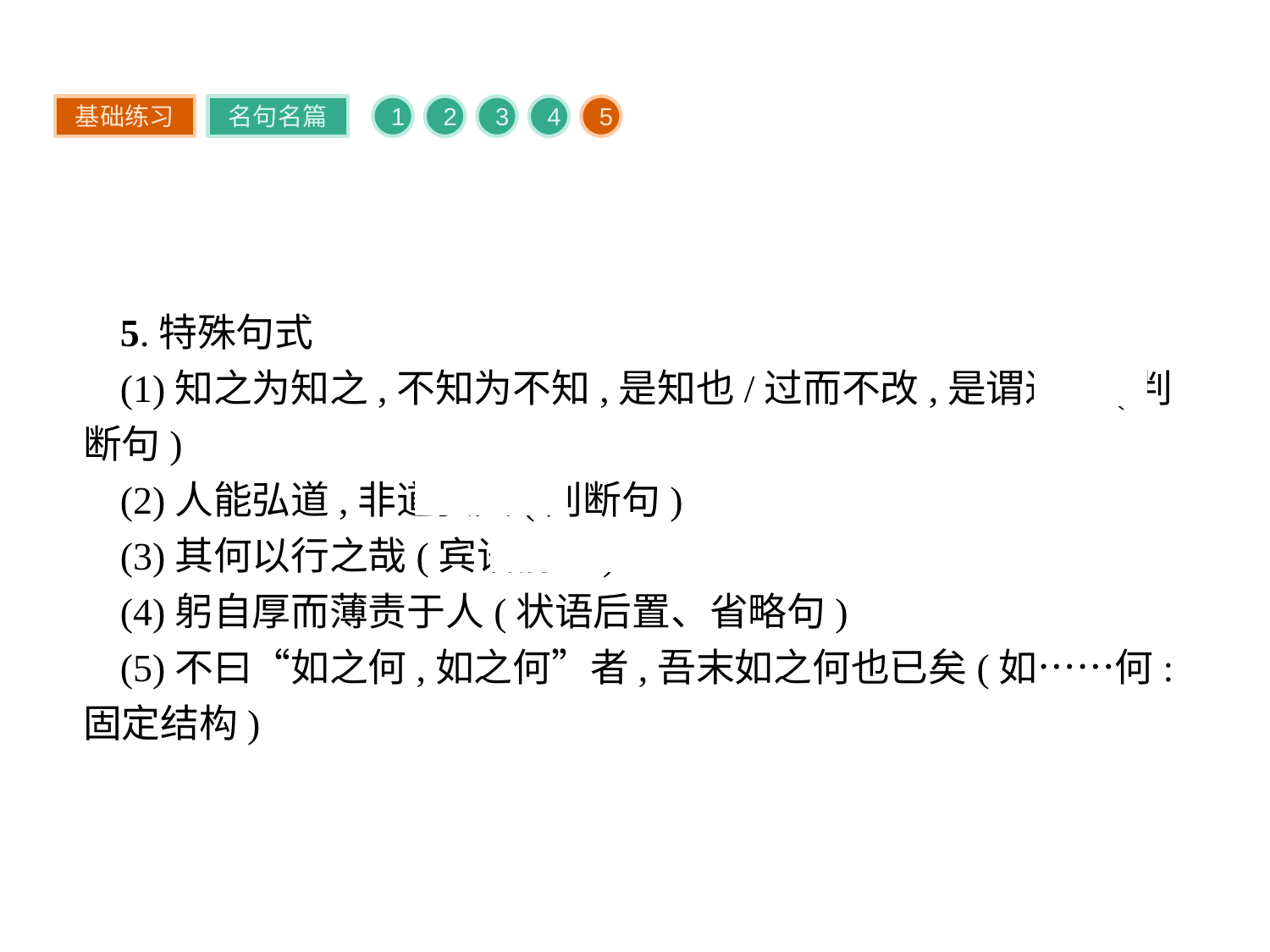

基础练习
名句名篇
1
2
3
4
5
5.特殊句式
(1)知之为知之,不知为不知,是知也/过而不改,是谓过矣(判断句)
(2)人能弘道,非道弘人(判断句)
(3)其何以行之哉(宾语前置)
(4)躬自厚而薄责于人(状语后置、省略句)
(5)不曰“如之何,如之何”者,吾末如之何也已矣(如……何:固定结构)